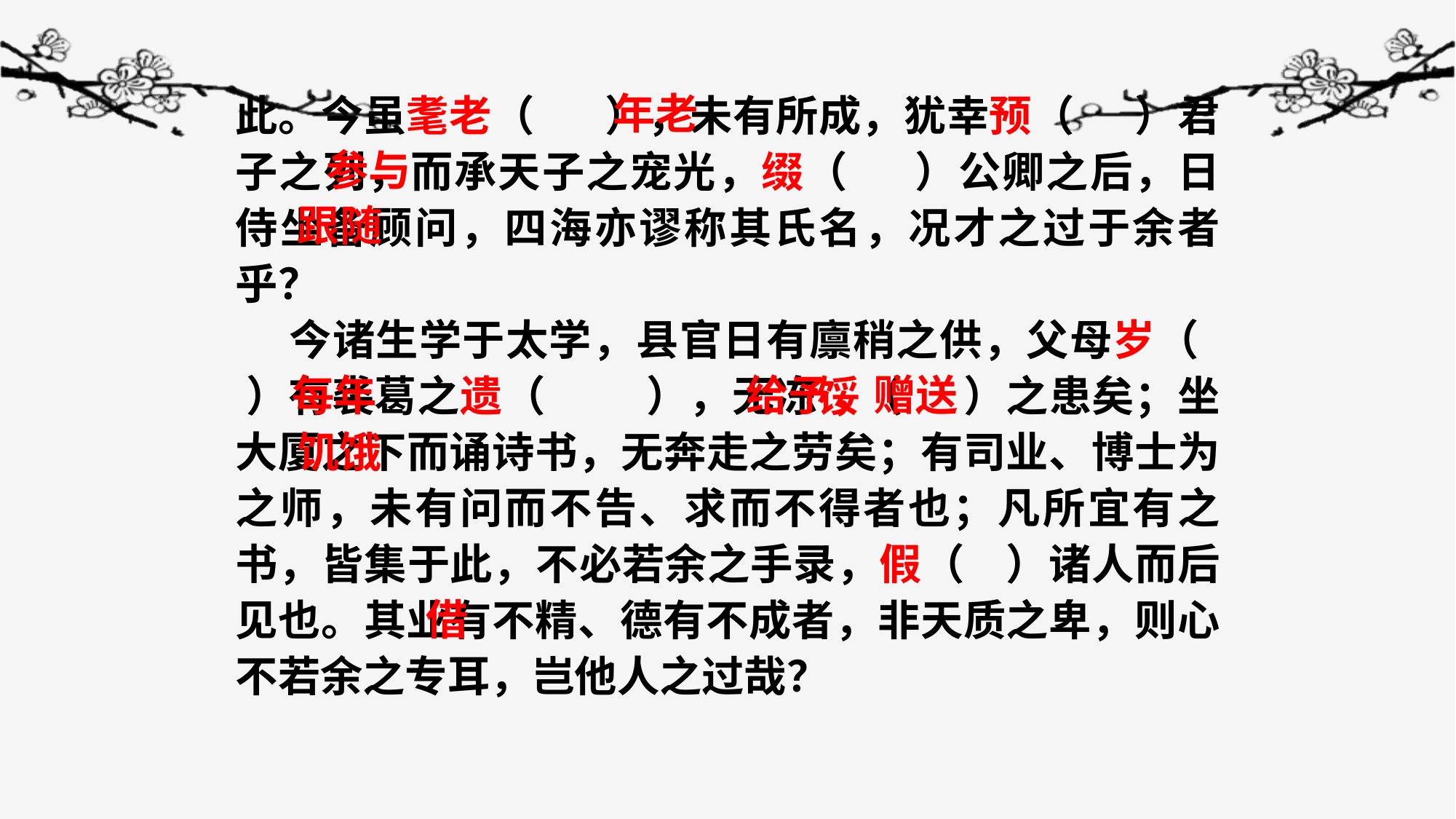

年老
此。今虽耄老（       ），未有所成，犹幸预（      ）君子之列，而承天子之宠光，缀（      ）公卿之后，日侍坐备顾问，四海亦谬称其氏名，况才之过于余者乎？
    今诸生学于太学，县官日有廪稍之供，父母岁（    ）有裘葛之遗（          ），无冻馁（      ）之患矣；坐大厦之下而诵诗书，无奔走之劳矣；有司业、博士为之师，未有问而不告、求而不得者也；凡所宜有之书，皆集于此，不必若余之手录，假（    ）诸人而后见也。其业有不精、德有不成者，非天质之卑，则心不若余之专耳，岂他人之过哉？
参与
跟随
每年
给予，赠送
饥饿
借